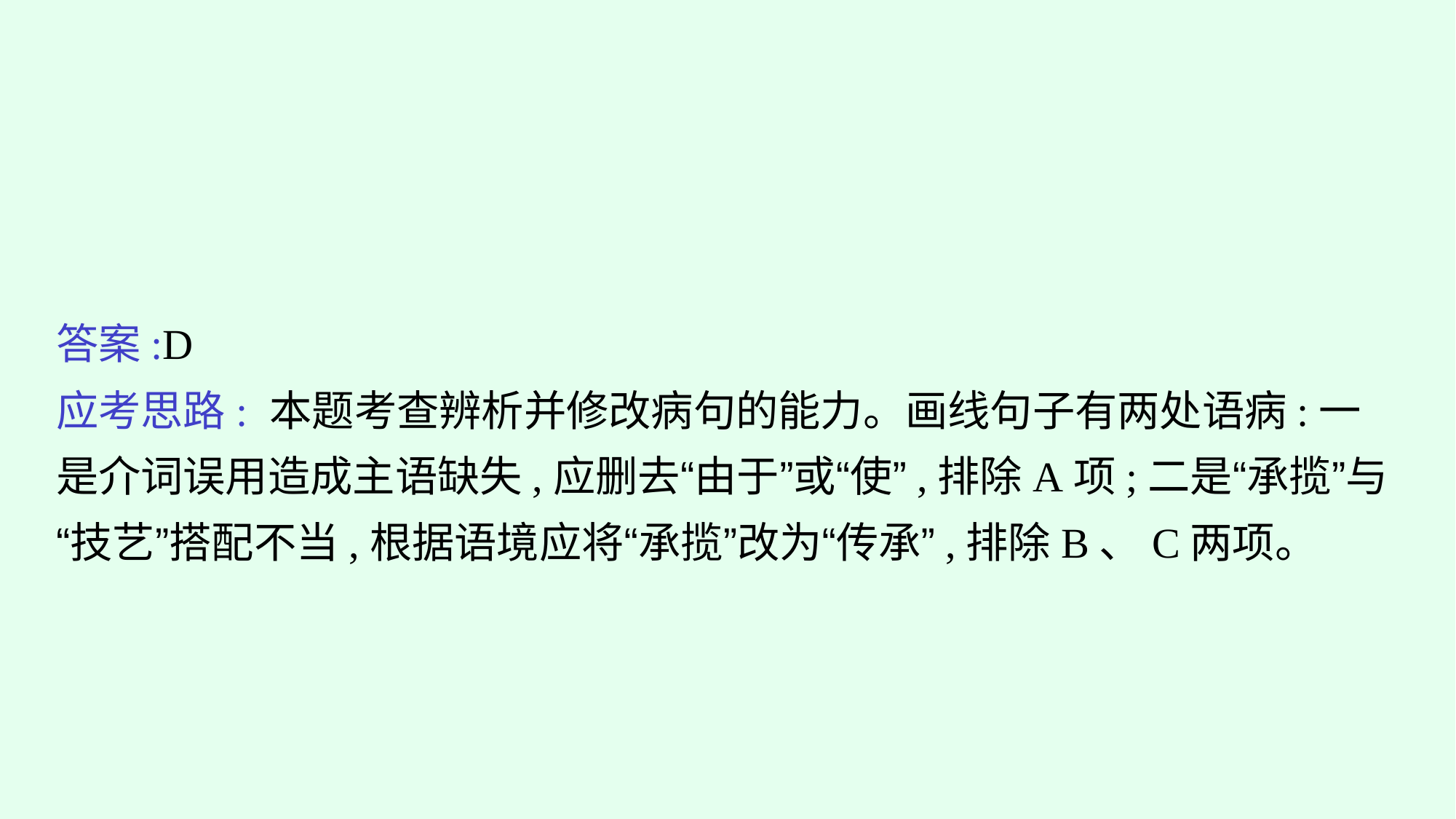

答案:D
应考思路: 本题考查辨析并修改病句的能力。画线句子有两处语病:一是介词误用造成主语缺失,应删去“由于”或“使”,排除A项;二是“承揽”与“技艺”搭配不当,根据语境应将“承揽”改为“传承”,排除B、C两项。